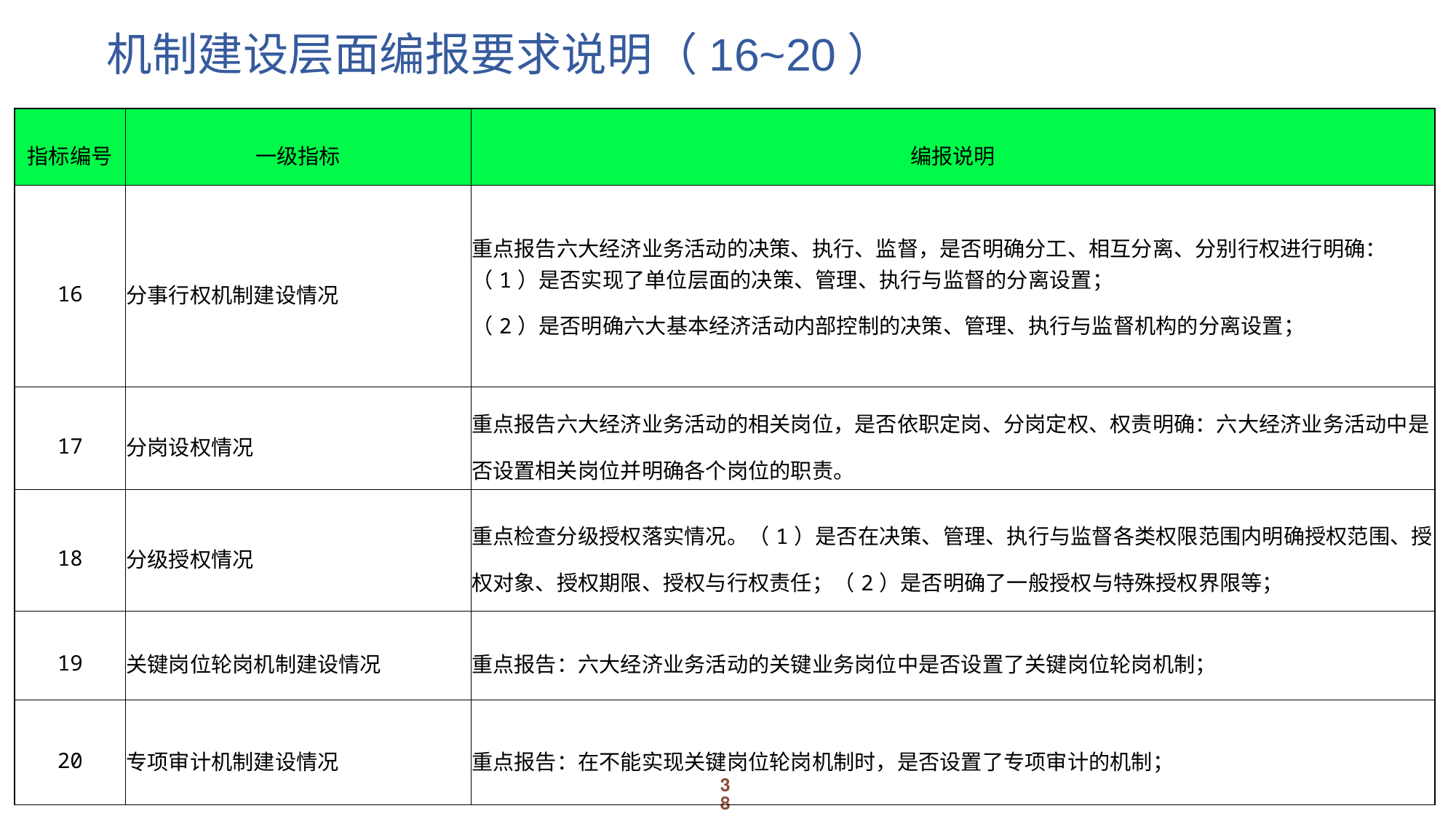

# 机制建设层面编报要求说明（16~20）
| 指标编号 | 一级指标 | 编报说明 |
| --- | --- | --- |
| 16 | 分事行权机制建设情况 | 重点报告六大经济业务活动的决策、执行、监督，是否明确分工、相互分离、分别行权进行明确： （1）是否实现了单位层面的决策、管理、执行与监督的分离设置； （2）是否明确六大基本经济活动内部控制的决策、管理、执行与监督机构的分离设置； |
| 17 | 分岗设权情况 | 重点报告六大经济业务活动的相关岗位，是否依职定岗、分岗定权、权责明确：六大经济业务活动中是否设置相关岗位并明确各个岗位的职责。 |
| 18 | 分级授权情况 | 重点检查分级授权落实情况。（1）是否在决策、管理、执行与监督各类权限范围内明确授权范围、授权对象、授权期限、授权与行权责任；（2）是否明确了一般授权与特殊授权界限等； |
| 19 | 关键岗位轮岗机制建设情况 | 重点报告：六大经济业务活动的关键业务岗位中是否设置了关键岗位轮岗机制； |
| 20 | 专项审计机制建设情况 | 重点报告：在不能实现关键岗位轮岗机制时，是否设置了专项审计的机制； |
38